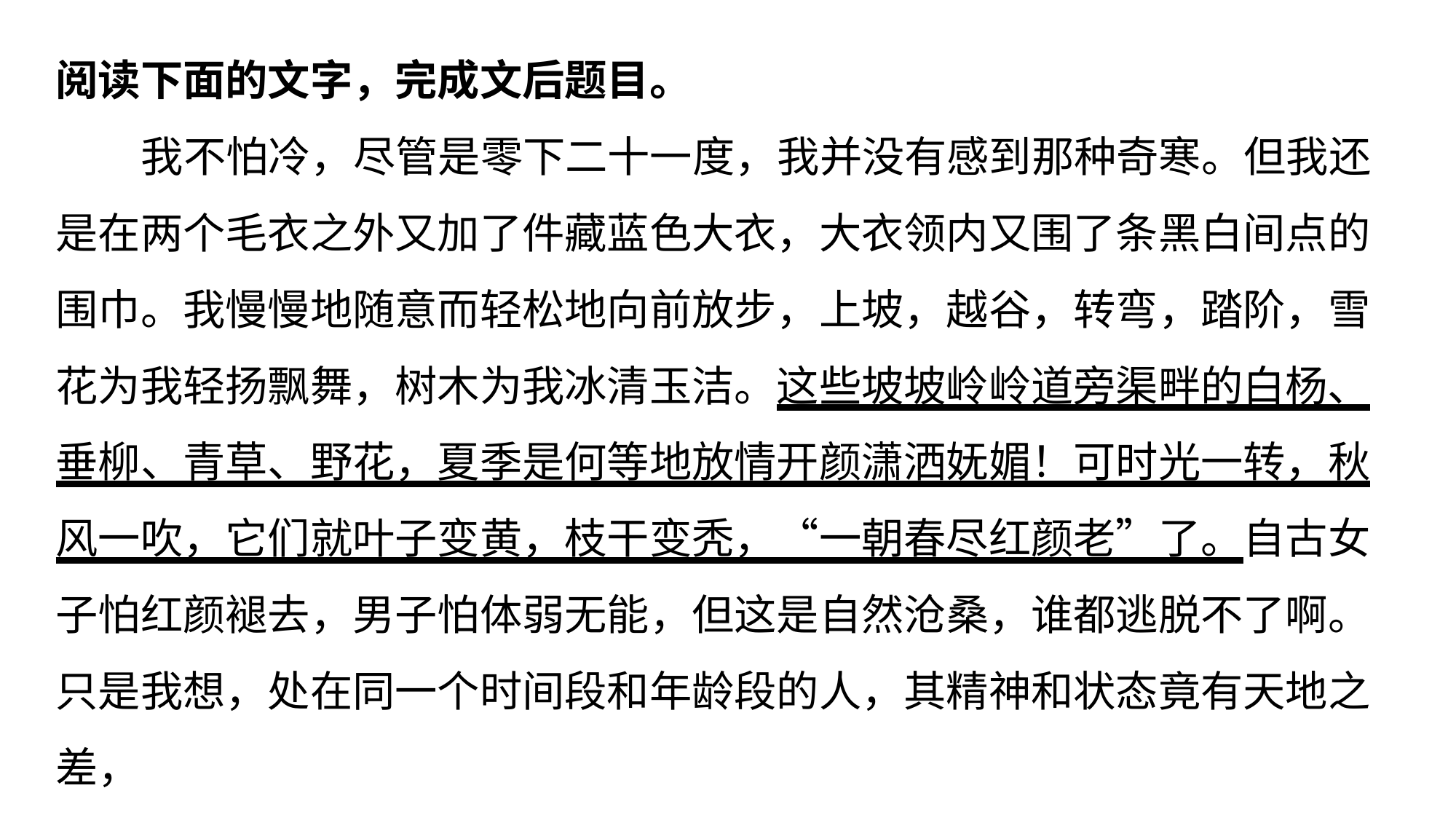

阅读下面的文字，完成文后题目。
我不怕冷，尽管是零下二十一度，我并没有感到那种奇寒。但我还是在两个毛衣之外又加了件藏蓝色大衣，大衣领内又围了条黑白间点的围巾。我慢慢地随意而轻松地向前放步，上坡，越谷，转弯，踏阶，雪花为我轻扬飘舞，树木为我冰清玉洁。这些坡坡岭岭道旁渠畔的白杨、垂柳、青草、野花，夏季是何等地放情开颜潇洒妩媚！可时光一转，秋风一吹，它们就叶子变黄，枝干变秃，“一朝春尽红颜老”了。自古女子怕红颜褪去，男子怕体弱无能，但这是自然沧桑，谁都逃脱不了啊。只是我想，处在同一个时间段和年龄段的人，其精神和状态竟有天地之差，